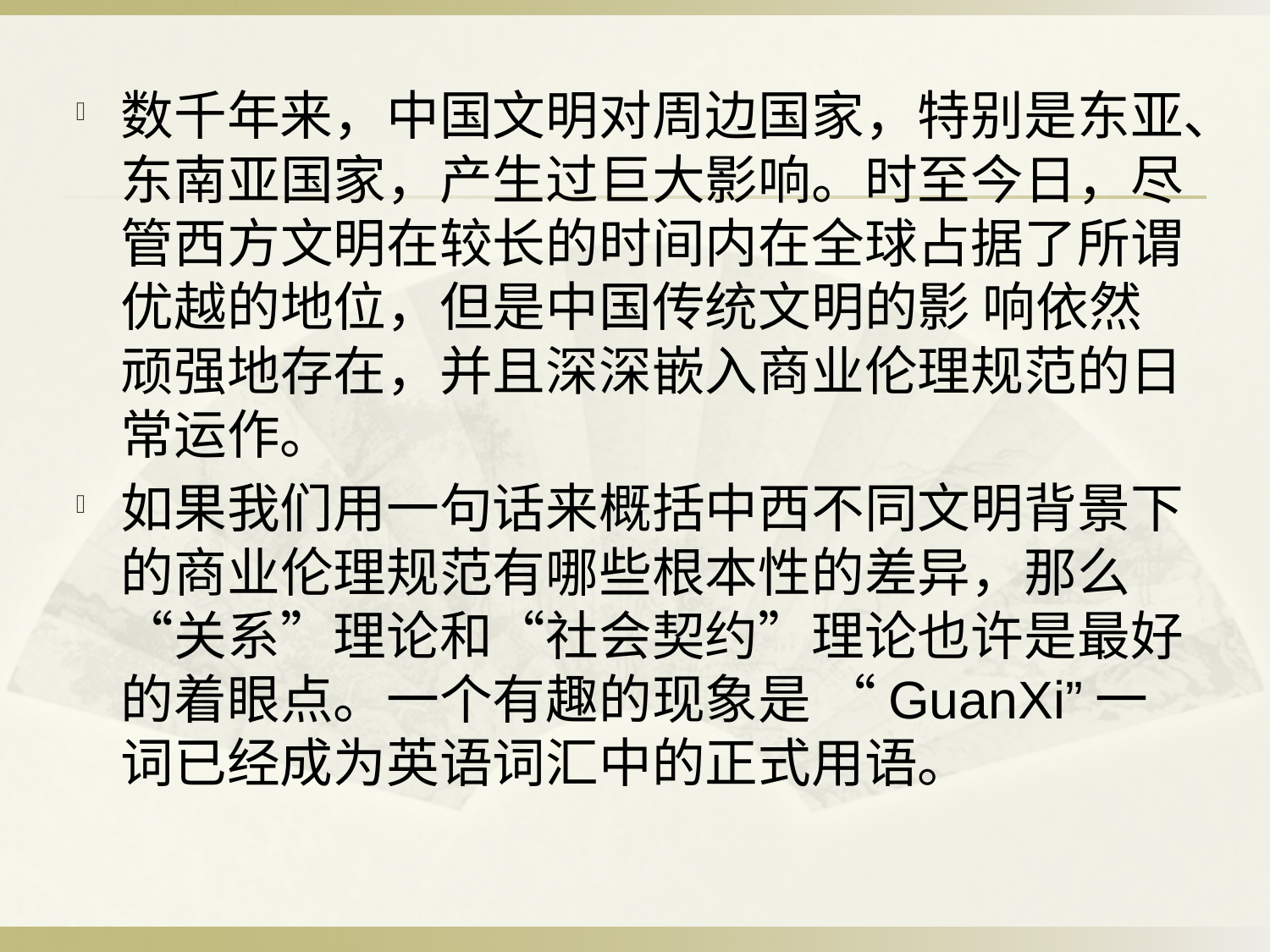

数千年来，中国文明对周边国家，特别是东亚、东南亚国家，产生过巨大影响。时至今日，尽管西方文明在较长的时间内在全球占据了所谓优越的地位，但是中国传统文明的影 响依然顽强地存在，并且深深嵌入商业伦理规范的日常运作。
如果我们用一句话来概括中西不同文明背景下的商业伦理规范有哪些根本性的差异，那么“关系”理论和“社会契约”理论也许是最好的着眼点。一个有趣的现象是 “GuanXi”一词已经成为英语词汇中的正式用语。